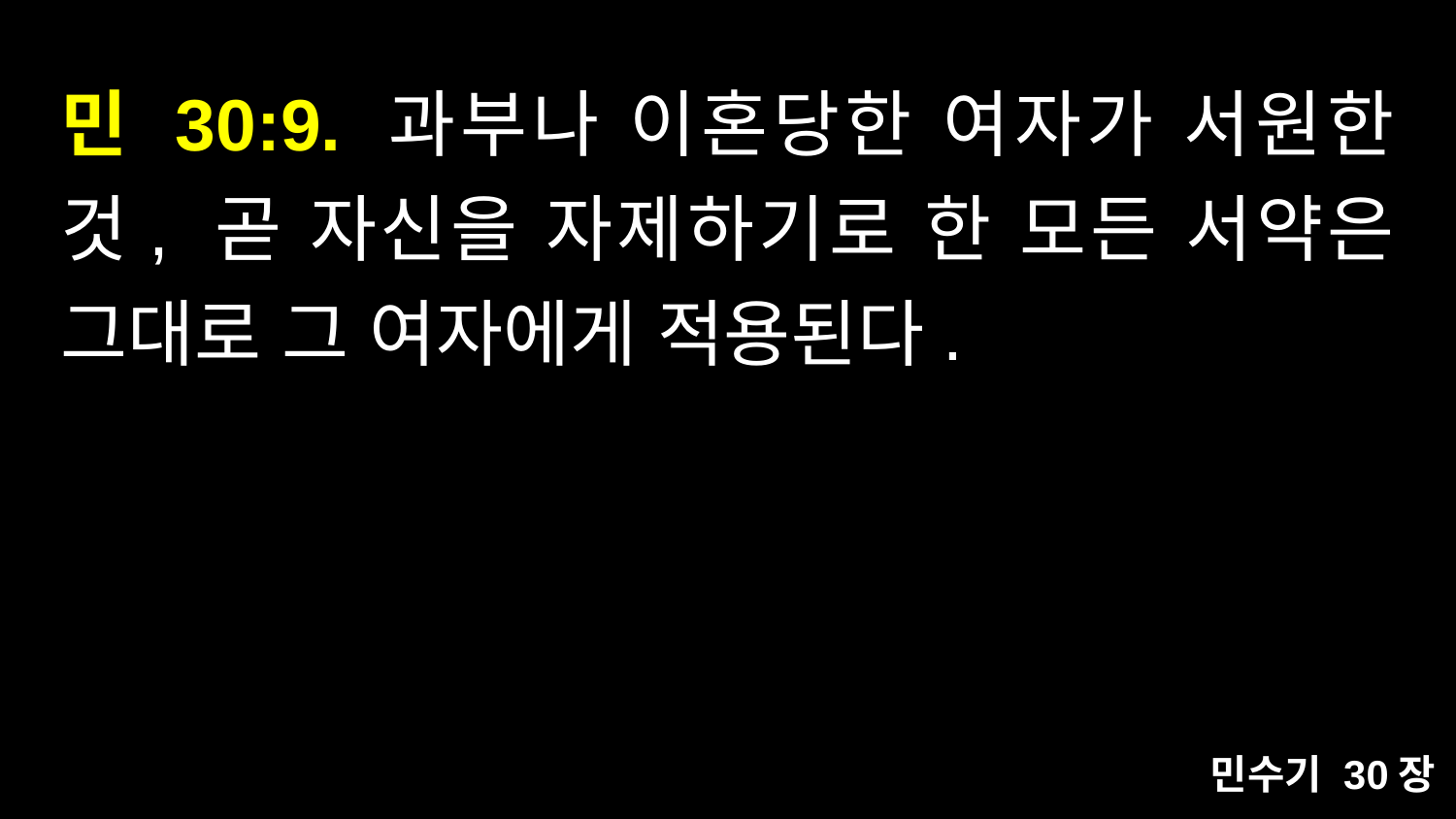

# 민 30:9. 과부나 이혼당한 여자가 서원한 것, 곧 자신을 자제하기로 한 모든 서약은 그대로 그 여자에게 적용된다.
민수기 30장